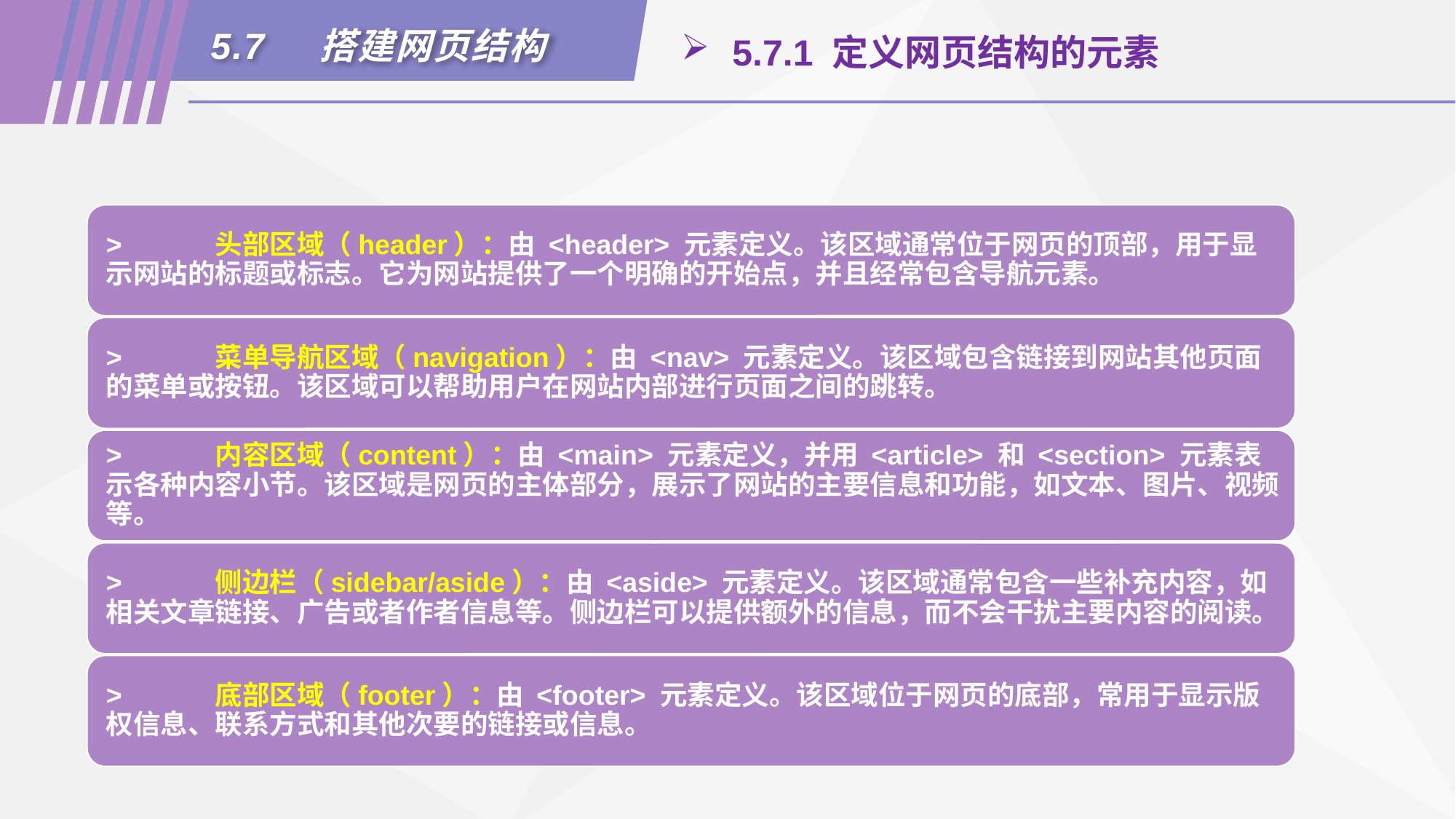

5.7	搭建网页结构
 5.7.1 定义网页结构的元素
>	头部区域（header）：由 <header> 元素定义。该区域通常位于网页的顶部，用于显示网站的标题或标志。它为网站提供了一个明确的开始点，并且经常包含导航元素。
>	菜单导航区域（navigation）：由 <nav> 元素定义。该区域包含链接到网站其他页面的菜单或按钮。该区域可以帮助用户在网站内部进行页面之间的跳转。
>	内容区域（content）：由 <main> 元素定义，并用 <article> 和 <section> 元素表示各种内容小节。该区域是网页的主体部分，展示了网站的主要信息和功能，如文本、图片、视频等。
>	侧边栏（sidebar/aside）：由 <aside> 元素定义。该区域通常包含一些补充内容，如相关文章链接、广告或者作者信息等。侧边栏可以提供额外的信息，而不会干扰主要内容的阅读。
>	底部区域（footer）：由 <footer> 元素定义。该区域位于网页的底部，常用于显示版权信息、联系方式和其他次要的链接或信息。